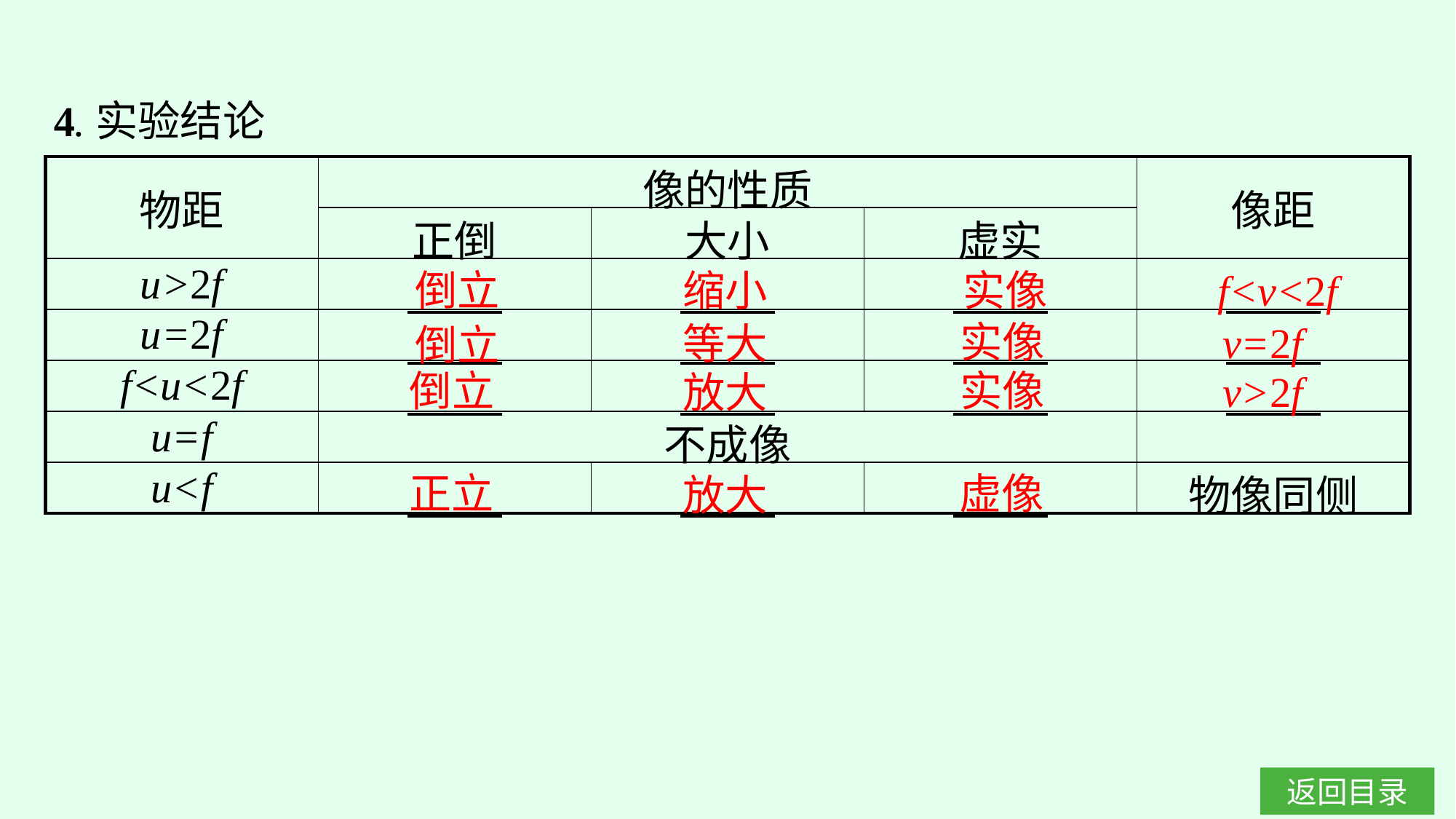

4.实验结论
| 物距 | 像的性质 |  |  | 像距 |
| --- | --- | --- | --- | --- |
|  | 正倒 | 大小 | 虚实 |  |
| u>2f |  |  |  |  |
| u=2f |  |  |  |  |
| f<u<2f |  |  |  |  |
| u=f | 不成像 |  |  |  |
| u<f |  |  |  | 物像同侧 |
实像
f<v<2f
缩小
倒立
实像
v=2f
等大
倒立
实像
倒立
v>2f
放大
虚像
正立
放大